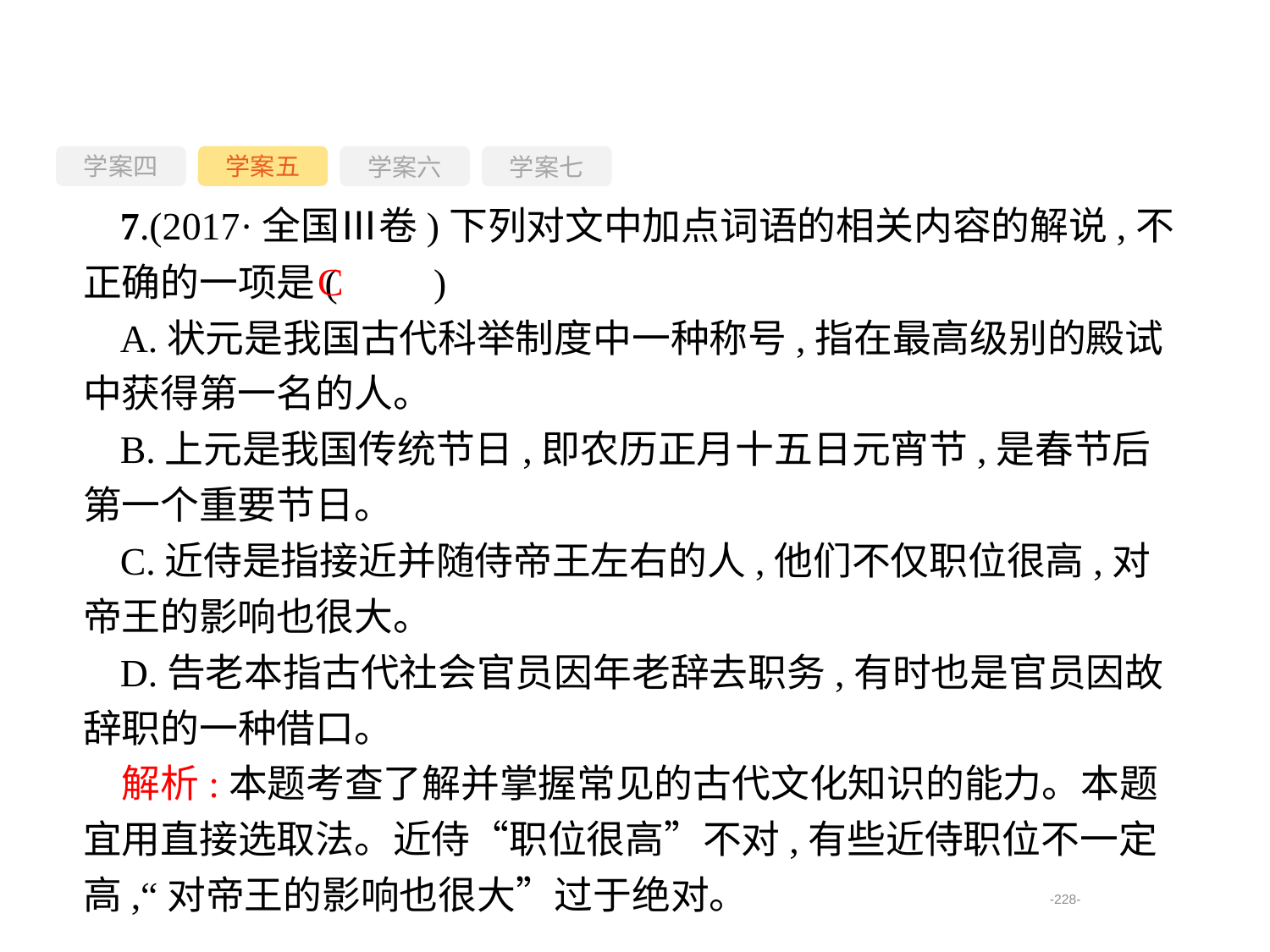

学案四
学案六
学案七
学案五
7.(2017·全国Ⅲ卷)下列对文中加点词语的相关内容的解说,不正确的一项是(　　)
A.状元是我国古代科举制度中一种称号,指在最高级别的殿试中获得第一名的人。
B.上元是我国传统节日,即农历正月十五日元宵节,是春节后第一个重要节日。
C.近侍是指接近并随侍帝王左右的人,他们不仅职位很高,对帝王的影响也很大。
D.告老本指古代社会官员因年老辞去职务,有时也是官员因故辞职的一种借口。
C
　解析:本题考查了解并掌握常见的古代文化知识的能力。本题宜用直接选取法。近侍“职位很高”不对,有些近侍职位不一定高,“对帝王的影响也很大”过于绝对。
-228-